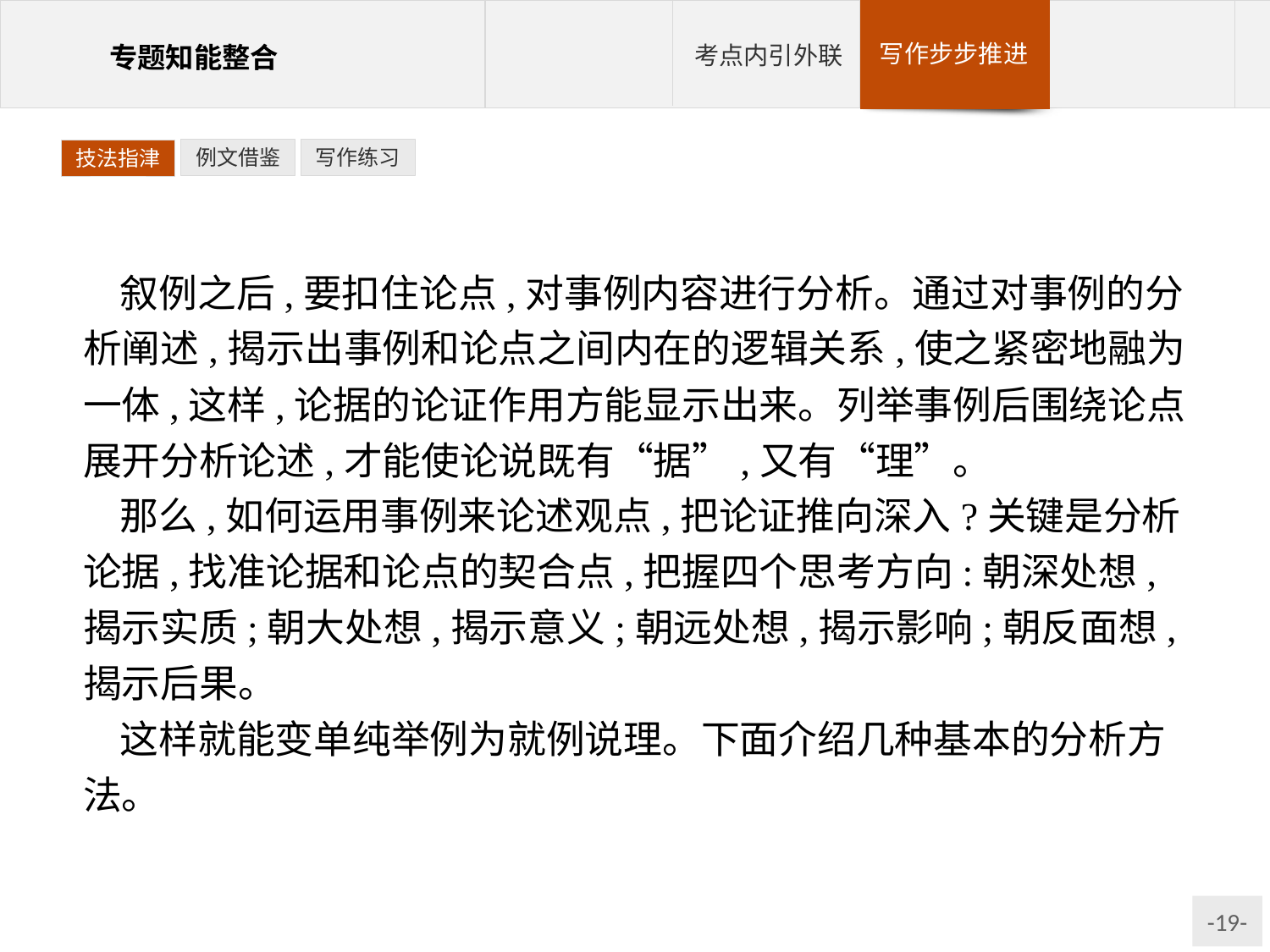

例文借鉴
写作练习
技法指津
叙例之后,要扣住论点,对事例内容进行分析。通过对事例的分析阐述,揭示出事例和论点之间内在的逻辑关系,使之紧密地融为一体,这样,论据的论证作用方能显示出来。列举事例后围绕论点展开分析论述,才能使论说既有“据”,又有“理”。
那么,如何运用事例来论述观点,把论证推向深入?关键是分析论据,找准论据和论点的契合点,把握四个思考方向:朝深处想,揭示实质;朝大处想,揭示意义;朝远处想,揭示影响;朝反面想,揭示后果。
这样就能变单纯举例为就例说理。下面介绍几种基本的分析方法。